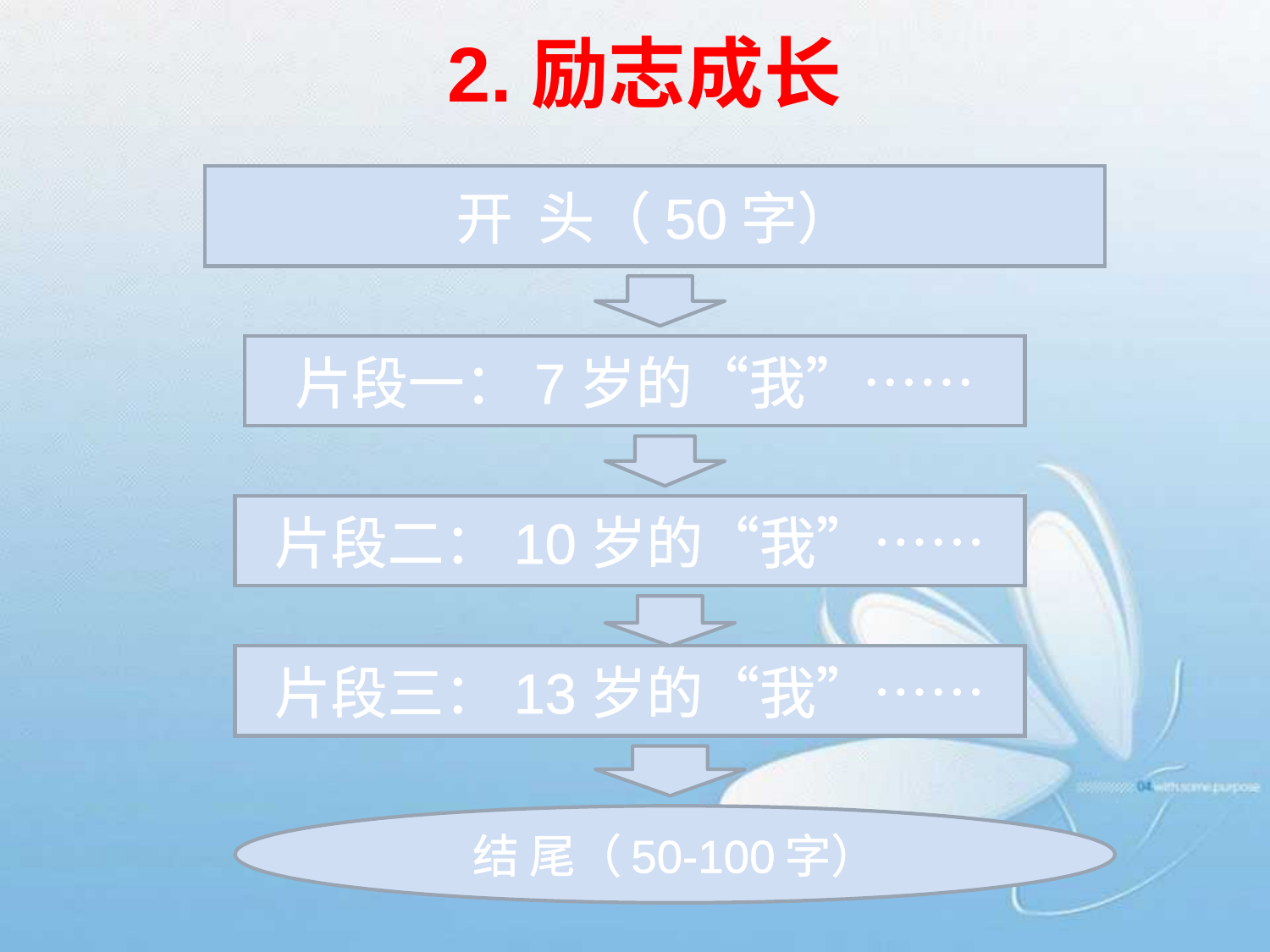

# 2.励志成长
开  头（50字）

片段一：7岁的“我”……

片段二：10岁的“我”……

片段三：13岁的“我”……

结 尾（50-100字）